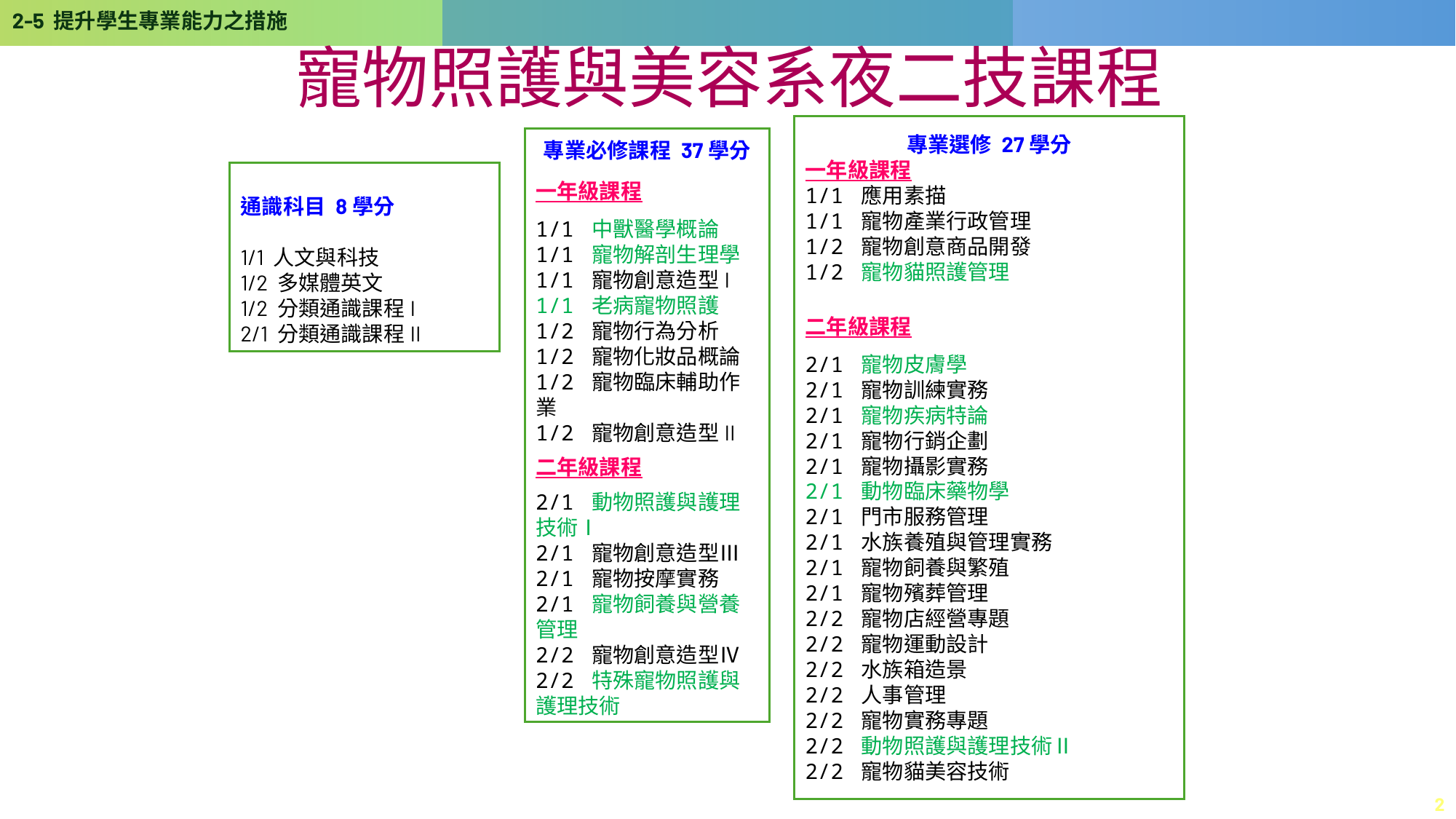

2-5 提升學生專業能力之措施
# 寵物照護與美容系夜二技課程
專業選修 27學分
一年級課程
1/1 應用素描
1/1 寵物產業行政管理
1/2 寵物創意商品開發
1/2 寵物貓照護管理

二年級課程
2/1 寵物皮膚學
2/1 寵物訓練實務
2/1 寵物疾病特論
2/1 寵物行銷企劃
2/1 寵物攝影實務
2/1 動物臨床藥物學
2/1 門市服務管理
2/1 水族養殖與管理實務
2/1 寵物飼養與繁殖
2/1 寵物殯葬管理
2/2 寵物店經營專題
2/2 寵物運動設計
2/2 水族箱造景
2/2 人事管理
2/2 寵物實務專題
2/2 動物照護與護理技術Ⅱ
2/2 寵物貓美容技術
專業必修課程 37學分
一年級課程
1/1 中獸醫學概論
1/1 寵物解剖生理學
1/1 寵物創意造型I
1/1 老病寵物照護
1/2 寵物行為分析
1/2 寵物化妝品概論
1/2 寵物臨床輔助作業
1/2 寵物創意造型II

二年級課程
2/1 動物照護與護理技術Ⅰ
2/1 寵物創意造型Ⅲ
2/1 寵物按摩實務
2/1 寵物飼養與營養管理
2/2 寵物創意造型Ⅳ
2/2 特殊寵物照護與護理技術

通識科目 8學分

1/1 人文與科技
1/2 多媒體英文
1/2 分類通識課程I
2/1 分類通識課程II
2